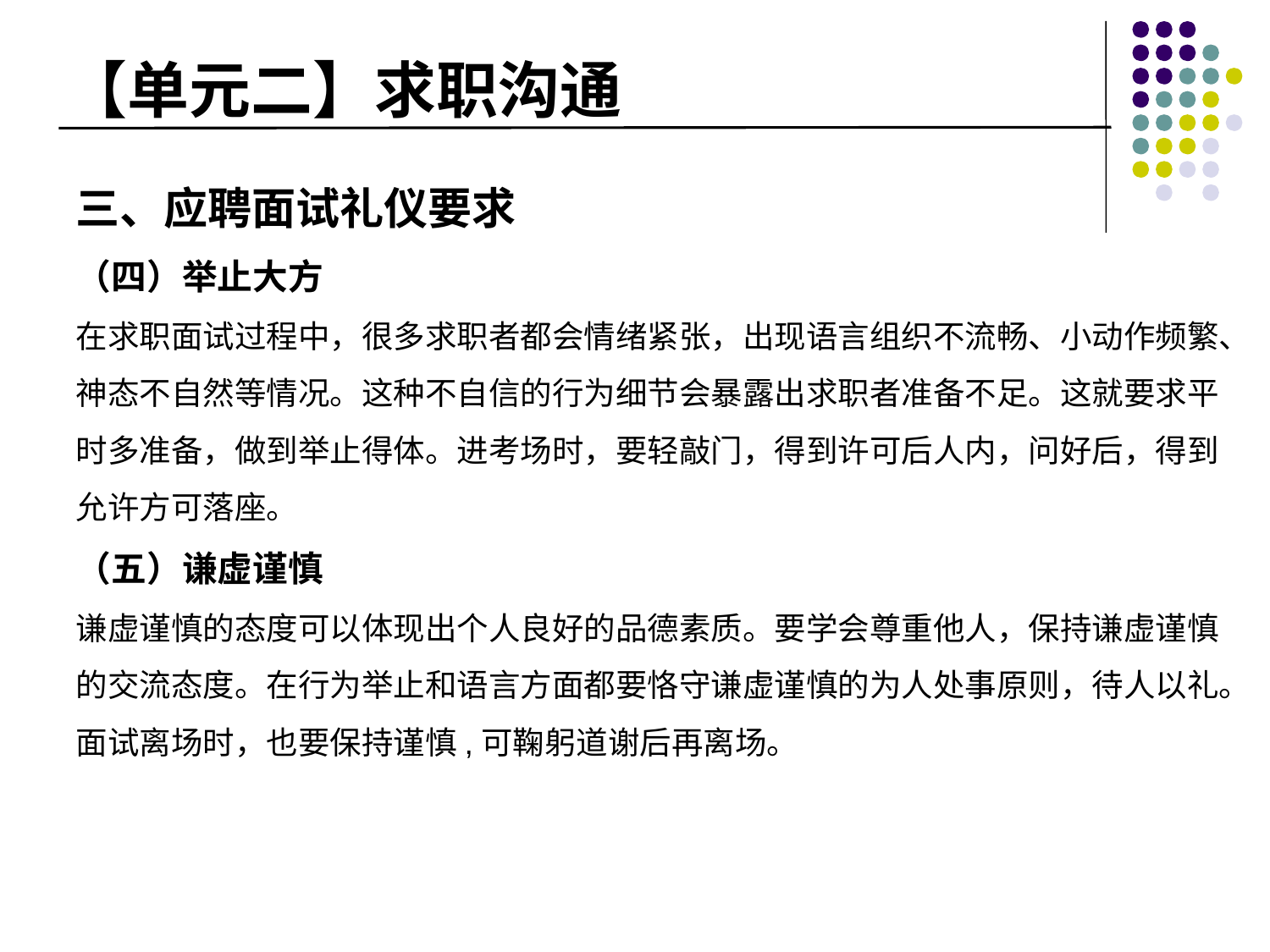

# 【单元二】求职沟通
三、应聘面试礼仪要求
（四）举止大方
在求职面试过程中，很多求职者都会情绪紧张，出现语言组织不流畅、小动作频繁、神态不自然等情况。这种不自信的行为细节会暴露出求职者准备不足。这就要求平时多准备，做到举止得体。进考场时，要轻敲门，得到许可后人内，问好后，得到允许方可落座。
（五）谦虚谨慎
谦虚谨慎的态度可以体现出个人良好的品德素质。要学会尊重他人，保持谦虚谨慎的交流态度。在行为举止和语言方面都要恪守谦虚谨慎的为人处事原则，待人以礼。面试离场时，也要保持谨慎,可鞠躬道谢后再离场。